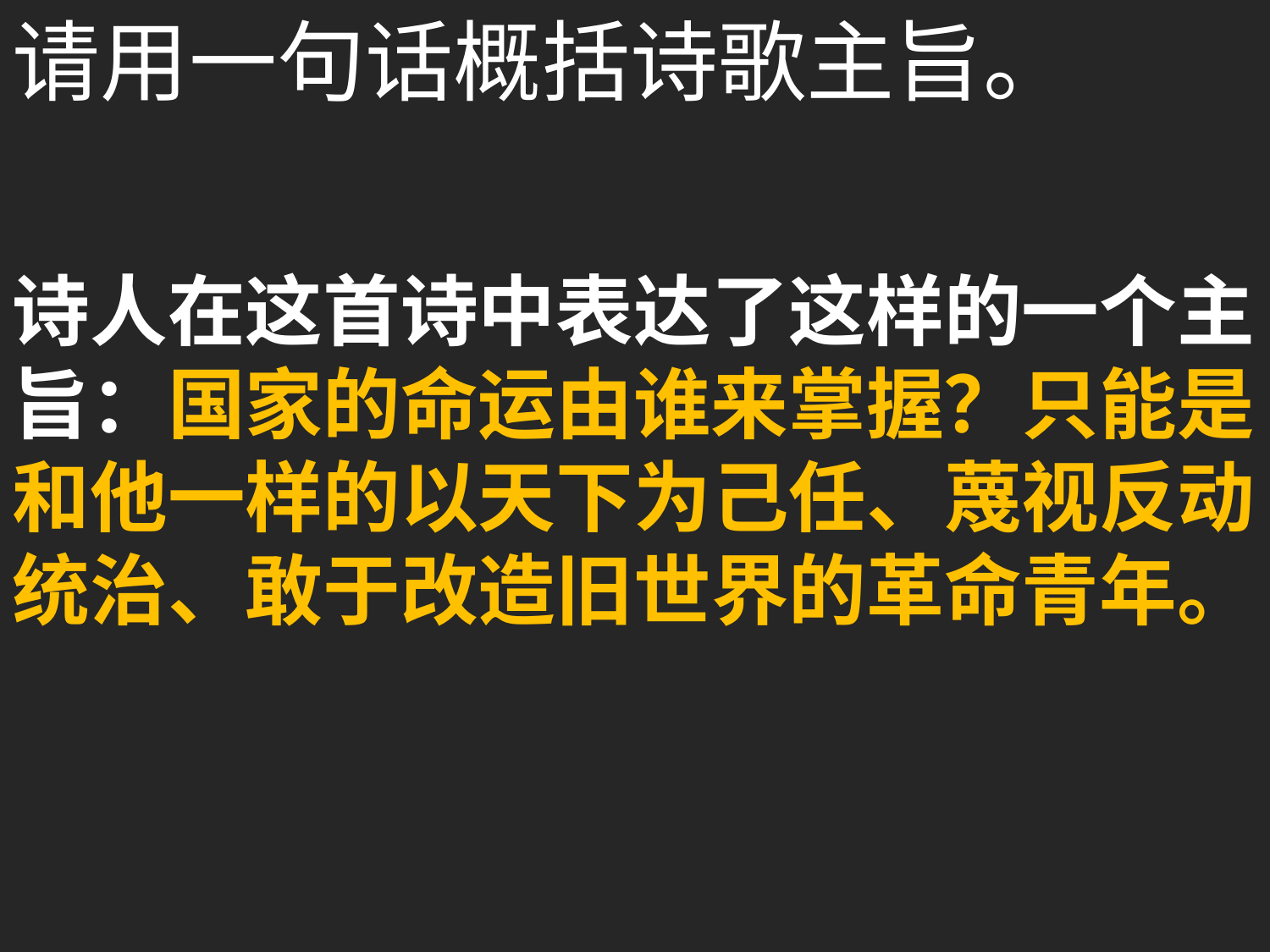

请用一句话概括诗歌主旨。
诗人在这首诗中表达了这样的一个主旨：国家的命运由谁来掌握？只能是和他一样的以天下为己任、蔑视反动统治、敢于改造旧世界的革命青年。